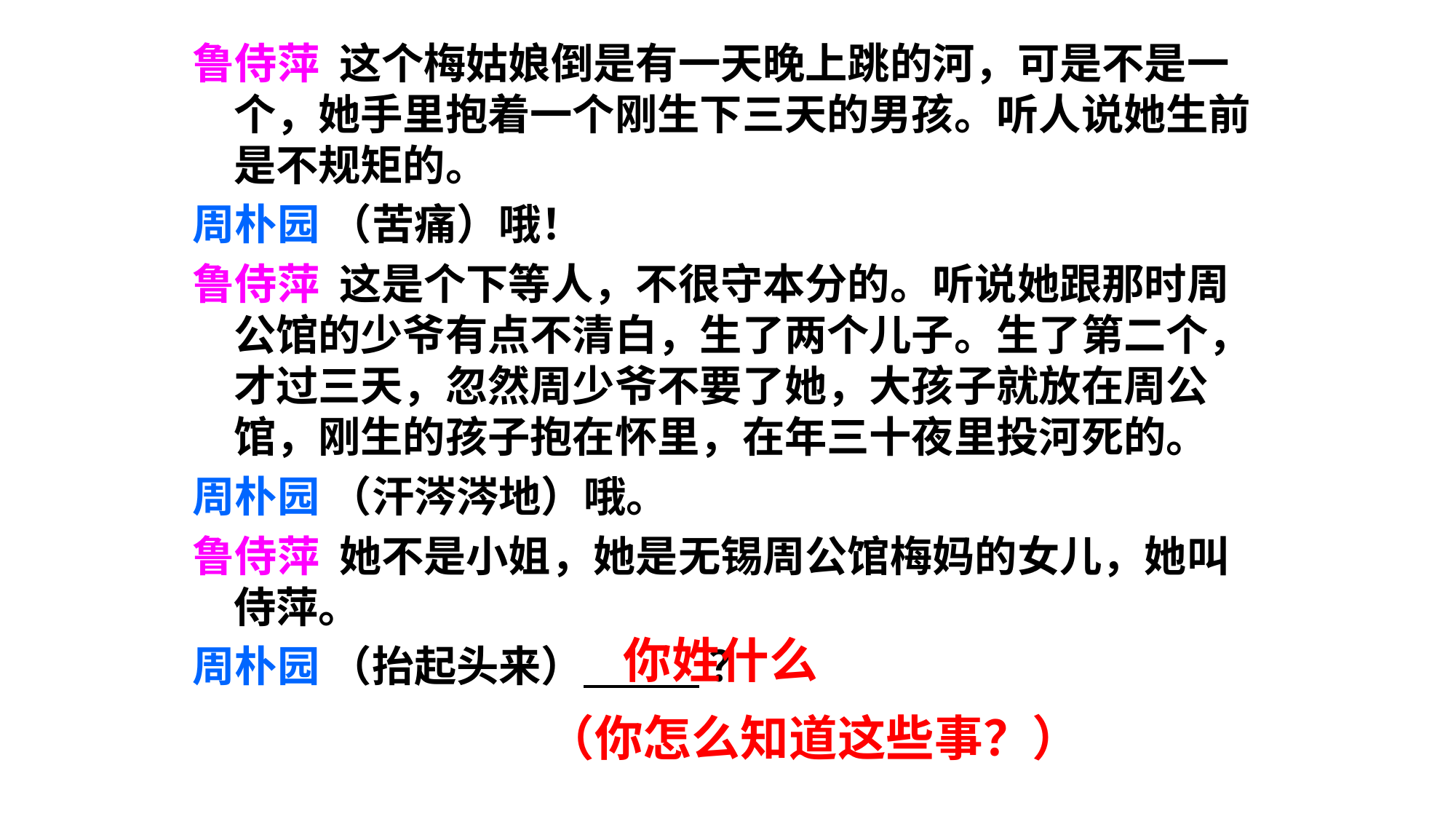

鲁侍萍  这个梅姑娘倒是有一天晚上跳的河，可是不是一个，她手里抱着一个刚生下三天的男孩。听人说她生前是不规矩的。
周朴园 （苦痛）哦！
鲁侍萍  这是个下等人，不很守本分的。听说她跟那时周公馆的少爷有点不清白，生了两个儿子。生了第二个，才过三天，忽然周少爷不要了她，大孩子就放在周公馆，刚生的孩子抱在怀里，在年三十夜里投河死的。
周朴园 （汗涔涔地）哦。
鲁侍萍  她不是小姐，她是无锡周公馆梅妈的女儿，她叫侍萍。
周朴园 （抬起头来）             ？
 你姓什么
 （你怎么知道这些事？）